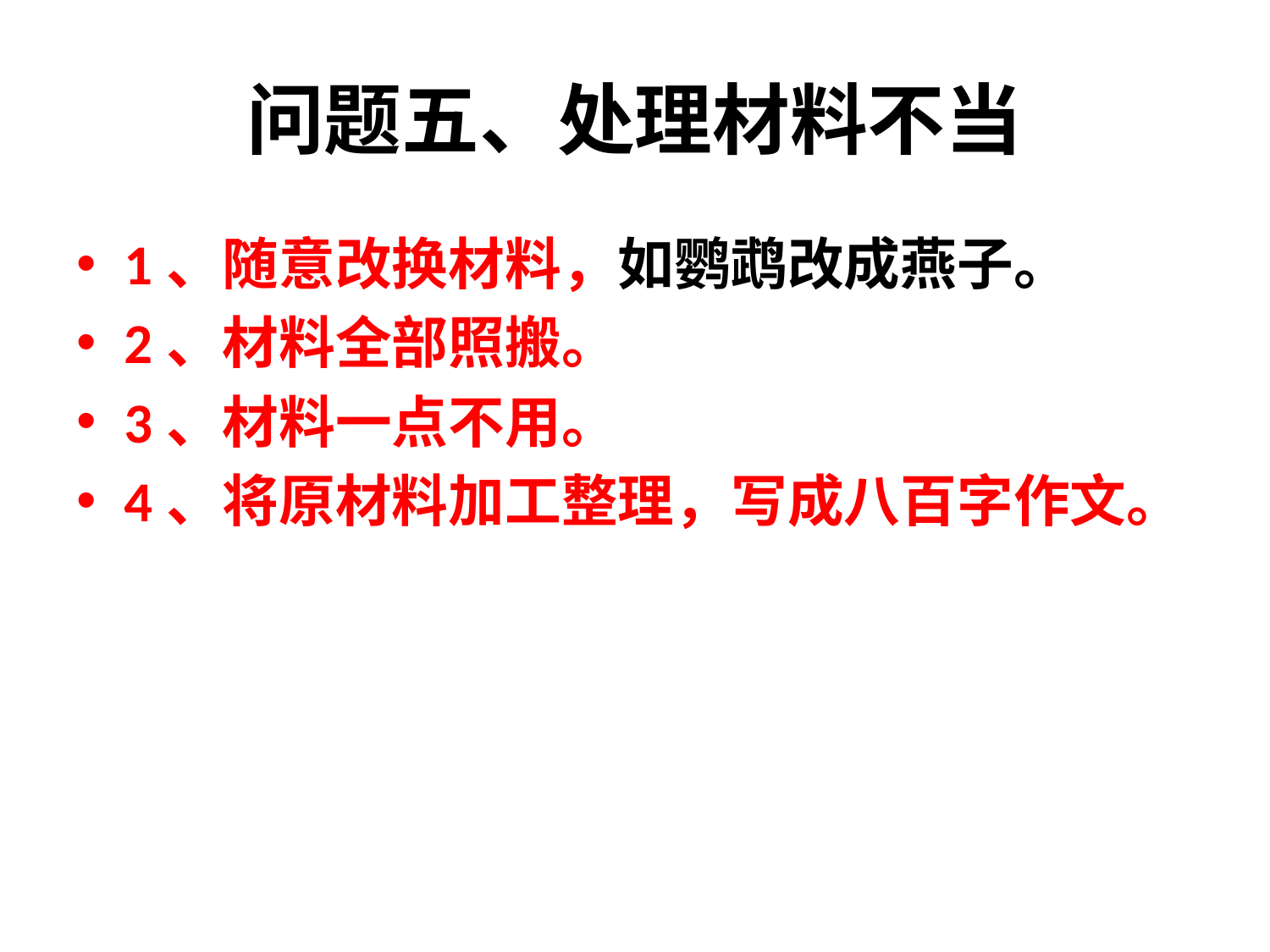

# 问题五、处理材料不当
1、随意改换材料，如鹦鹉改成燕子。
2、材料全部照搬。
3、材料一点不用。
4、将原材料加工整理，写成八百字作文。